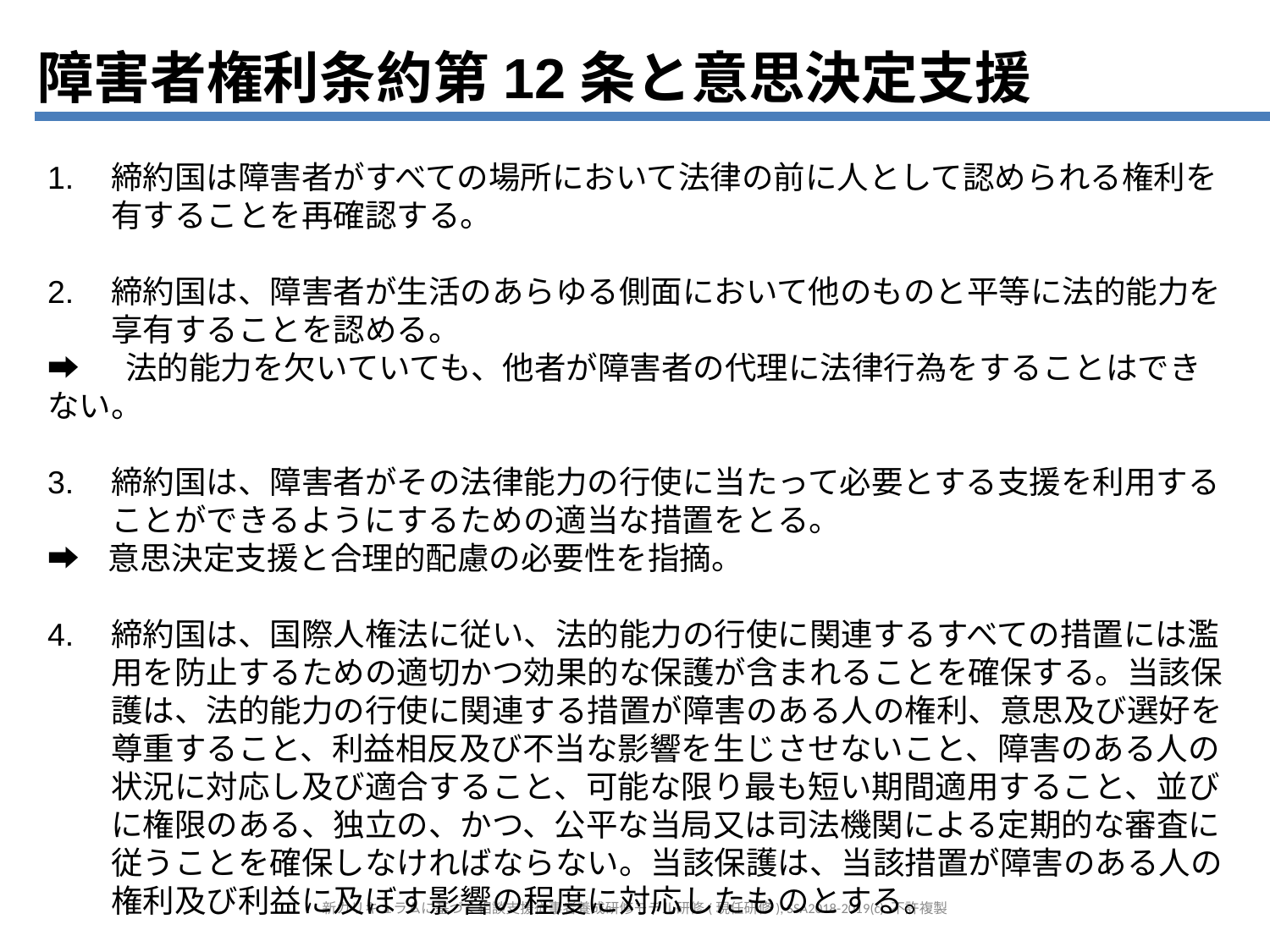

障害者権利条約第12条と意思決定支援
締約国は障害者がすべての場所において法律の前に人として認められる権利を有することを再確認する。

締約国は、障害者が生活のあらゆる側面において他のものと平等に法的能力を享有することを認める。
➡　 法的能力を欠いていても、他者が障害者の代理に法律行為をすることはできない。

締約国は、障害者がその法律能力の行使に当たって必要とする支援を利用することができるようにするための適当な措置をとる。
➡   意思決定支援と合理的配慮の必要性を指摘。

締約国は、国際人権法に従い、法的能力の行使に関連するすべての措置には濫用を防止するための適切かつ効果的な保護が含まれることを確保する。当該保護は、法的能力の行使に関連する措置が障害のある人の権利、意思及び選好を尊重すること、利益相反及び不当な影響を生じさせないこと、障害のある人の状況に対応し及び適合すること、可能な限り最も短い期間適用すること、並びに権限のある、独立の、かつ、公平な当局又は司法機関による定期的な審査に従うことを確保しなければならない。当該保護は、当該措置が障害のある人の権利及び利益に及ぼす影響の程度に対応したものとする。

以下、略
新カリキュラムに基づく相談支援従事者養成研修モデル研修(現任研修), SSA2018-2019(c) 不許複製